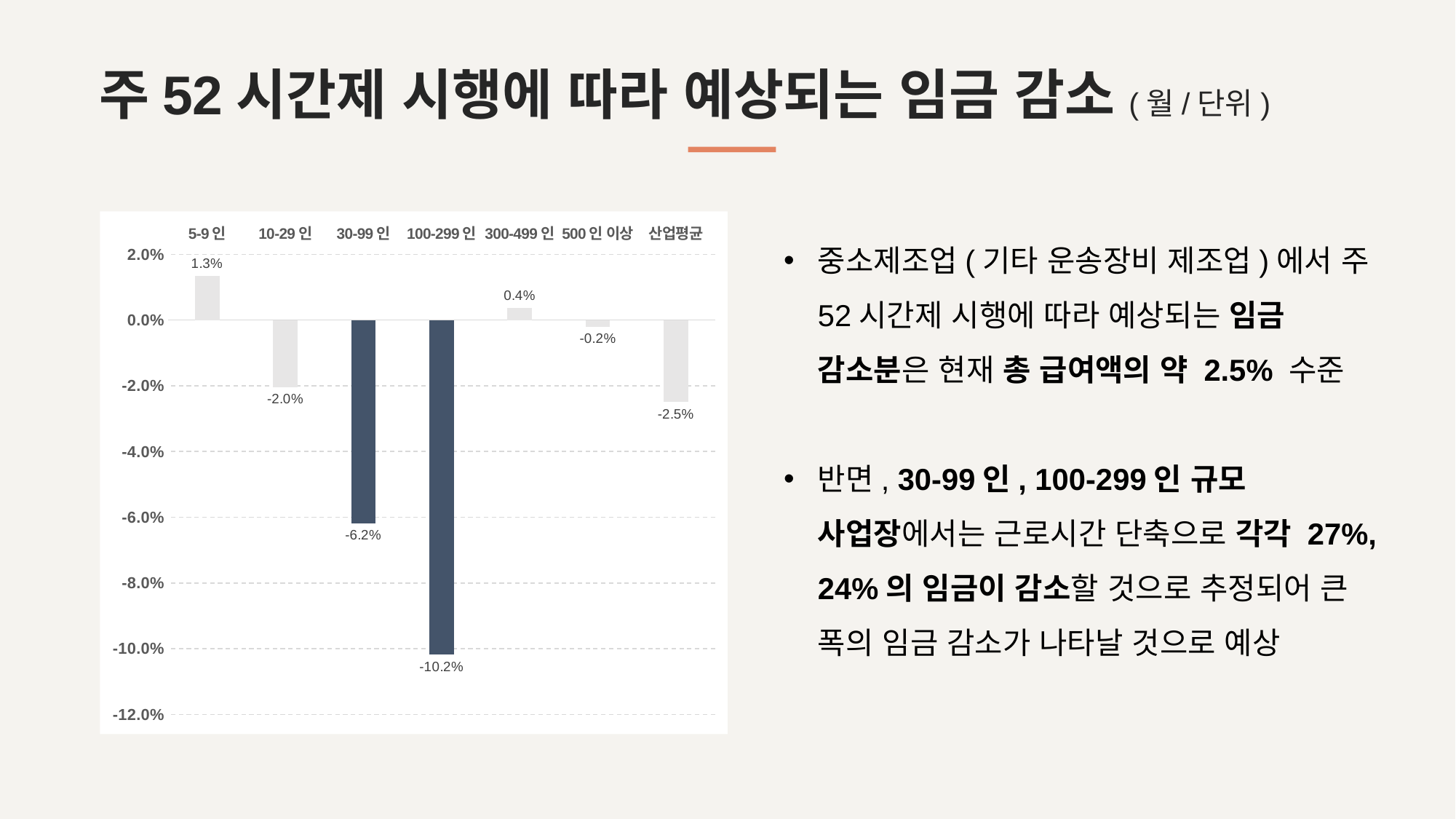

주52시간제 시행에 따라 예상되는 임금 감소(월/단위)

### Chart

| Category | 증감률 |
|---|---|
| 5-9인 | 0.013326546651028693 |
| 10-29인 | -0.020427335611114497 |
| 30-99인 | -0.061847550207035105 |
| 100-299인 | -0.10181719194466698 |
| 300-499인 | 0.003595788751667366 |
| 500인 이상 | -0.0020086798904474534 |
| 산업평균 | -0.02487701273571762 |
중소제조업(기타 운송장비 제조업)에서 주52시간제 시행에 따라 예상되는 임금 감소분은 현재 총 급여액의 약 2.5% 수준

반면, 30-99인, 100-299인 규모 사업장에서는 근로시간 단축으로 각각 27%, 24%의 임금이 감소할 것으로 추정되어 큰 폭의 임금 감소가 나타날 것으로 예상